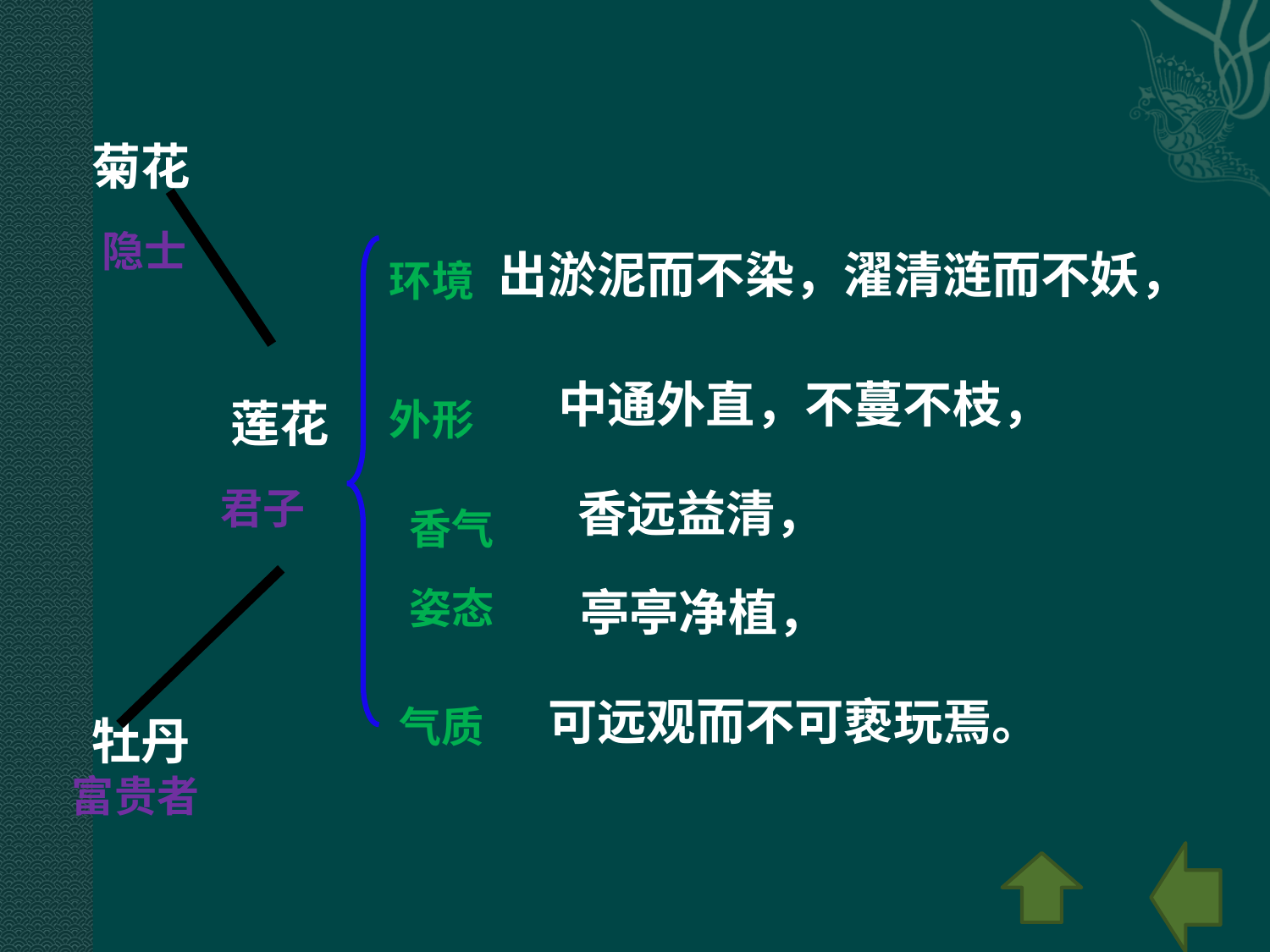

菊花
隐士

出淤泥而不染，濯清涟而不妖，
环境
——
中通外直，不蔓不枝，
莲花
外形
君子
香远益清，
香气
姿态
亭亭净植，
——
可远观而不可亵玩焉。
气质
牡丹
富贵者